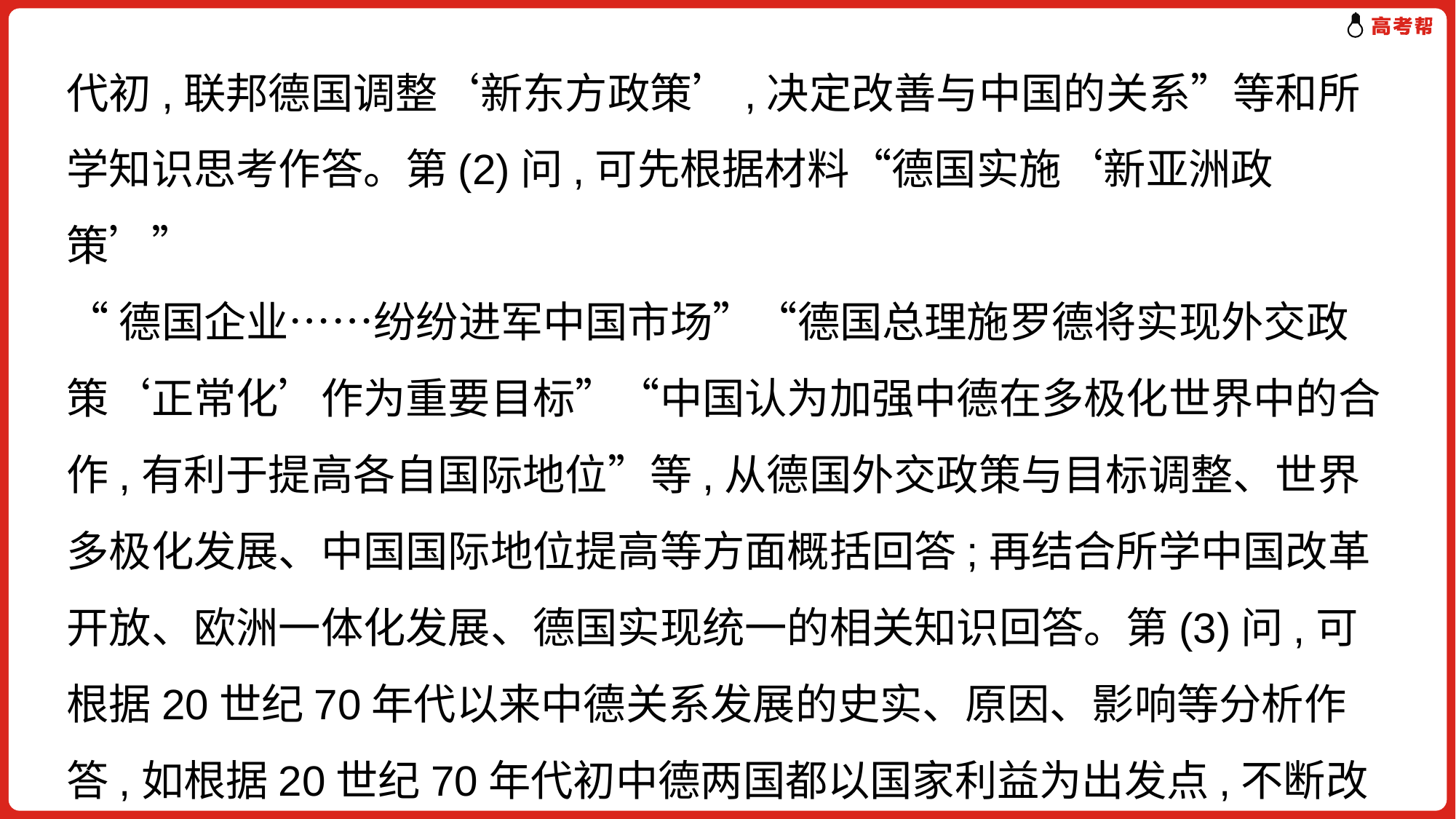

代初,联邦德国调整‘新东方政策’,决定改善与中国的关系”等和所学知识思考作答。第(2)问,可先根据材料“德国实施‘新亚洲政策’”
“德国企业……纷纷进军中国市场”“德国总理施罗德将实现外交政策‘正常化’作为重要目标”“中国认为加强中德在多极化世界中的合作,有利于提高各自国际地位”等,从德国外交政策与目标调整、世界多极化发展、中国国际地位提高等方面概括回答;再结合所学中国改革开放、欧洲一体化发展、德国实现统一的相关知识回答。第(3)问,可根据20世纪70年代以来中德关系发展的史实、原因、影响等分析作答,如根据20世纪70年代初中德两国都以国家利益为出发点,不断改善两国关系可得